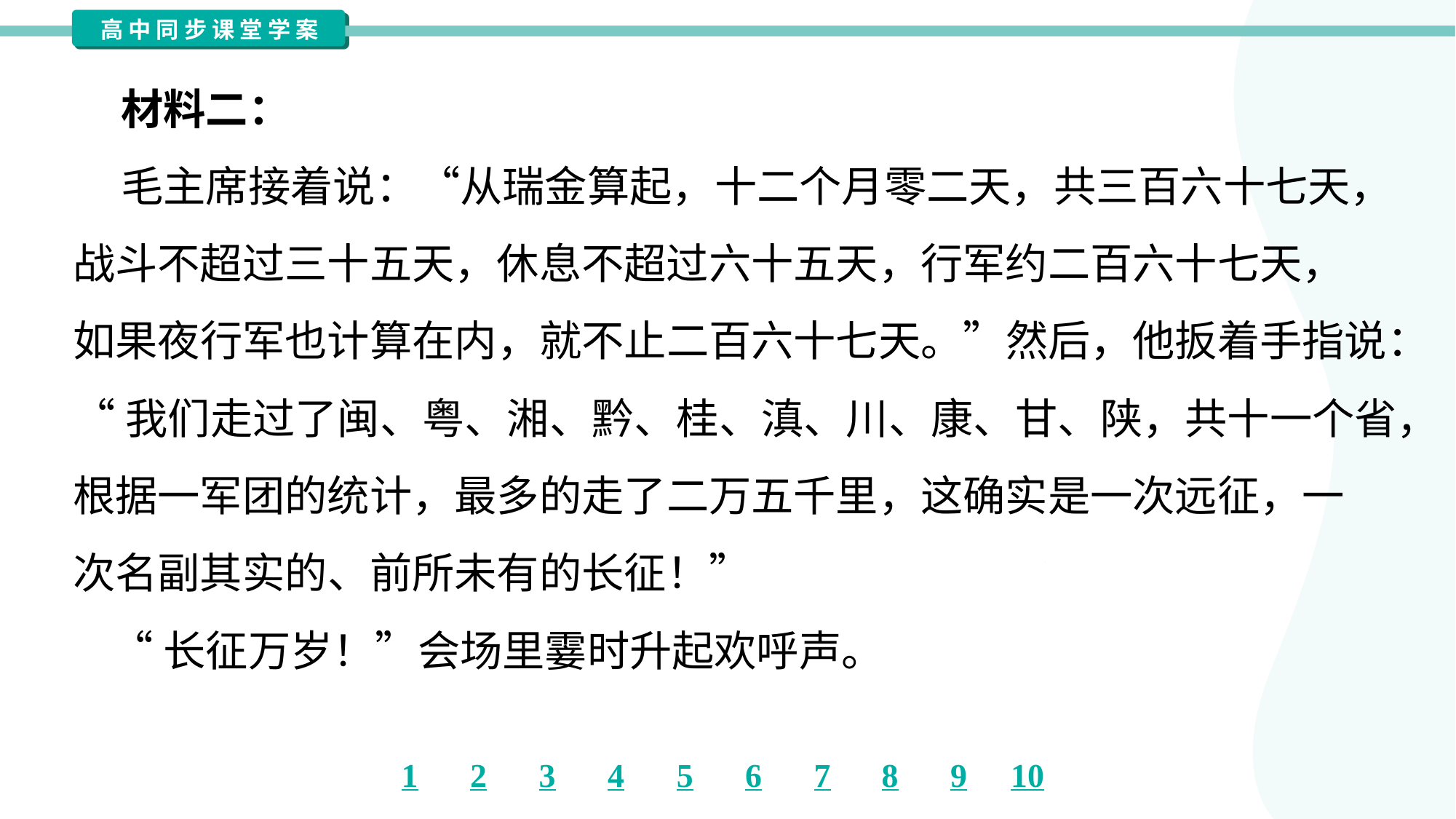

材料二：
    毛主席接着说：“从瑞金算起，十二个月零二天，共三百六十七天，
战斗不超过三十五天，休息不超过六十五天，行军约二百六十七天，
如果夜行军也计算在内，就不止二百六十七天。”然后，他扳着手指说：
“我们走过了闽、粤、湘、黔、桂、滇、川、康、甘、陕，共十一个省，
根据一军团的统计，最多的走了二万五千里，这确实是一次远征，一
次名副其实的、前所未有的长征！”
    “长征万岁！”会场里霎时升起欢呼声。